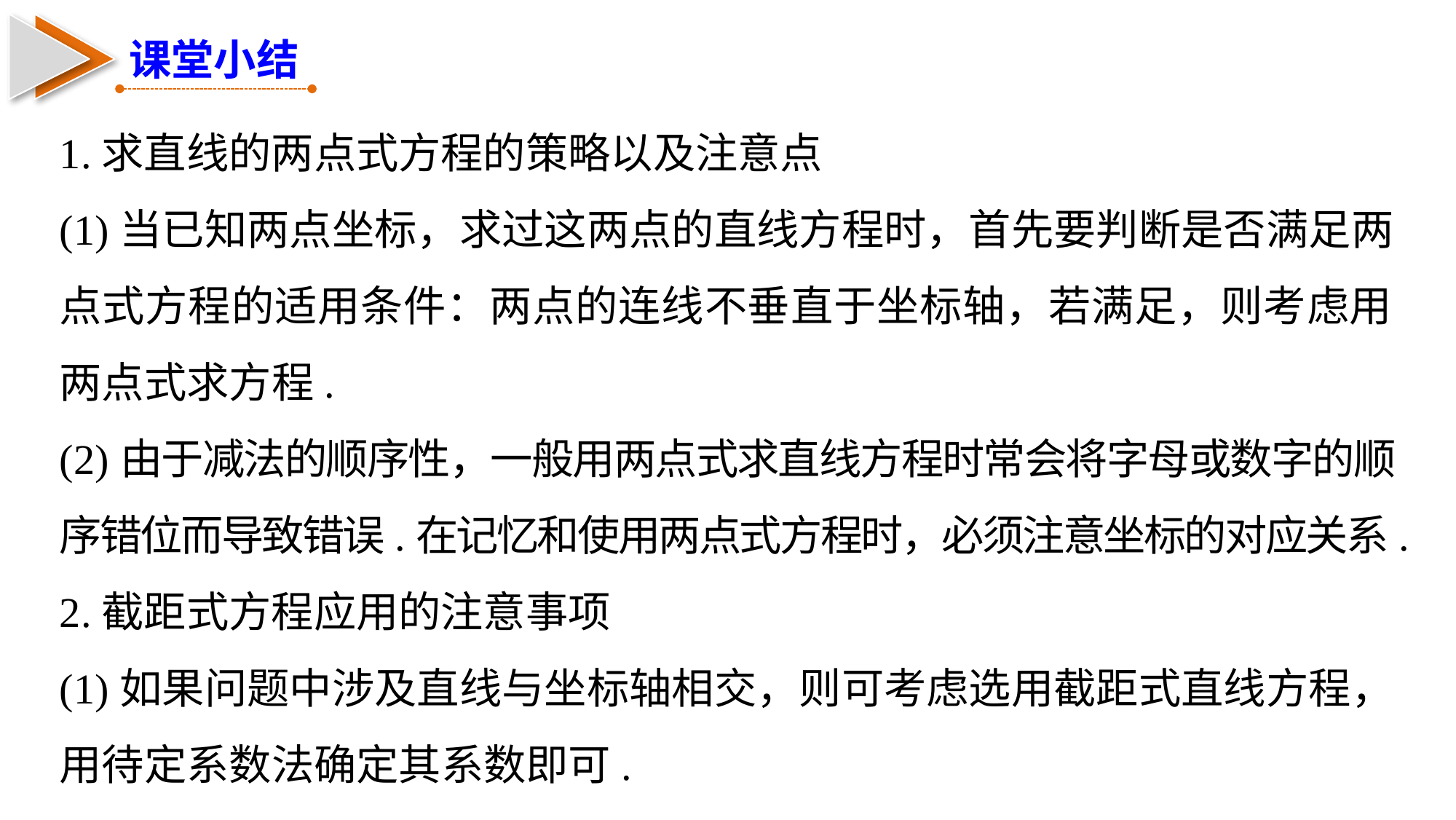

课堂小结
1.求直线的两点式方程的策略以及注意点
(1)当已知两点坐标，求过这两点的直线方程时，首先要判断是否满足两点式方程的适用条件：两点的连线不垂直于坐标轴，若满足，则考虑用两点式求方程.
(2)由于减法的顺序性，一般用两点式求直线方程时常会将字母或数字的顺序错位而导致错误.在记忆和使用两点式方程时，必须注意坐标的对应关系.
2.截距式方程应用的注意事项
(1)如果问题中涉及直线与坐标轴相交，则可考虑选用截距式直线方程，用待定系数法确定其系数即可.